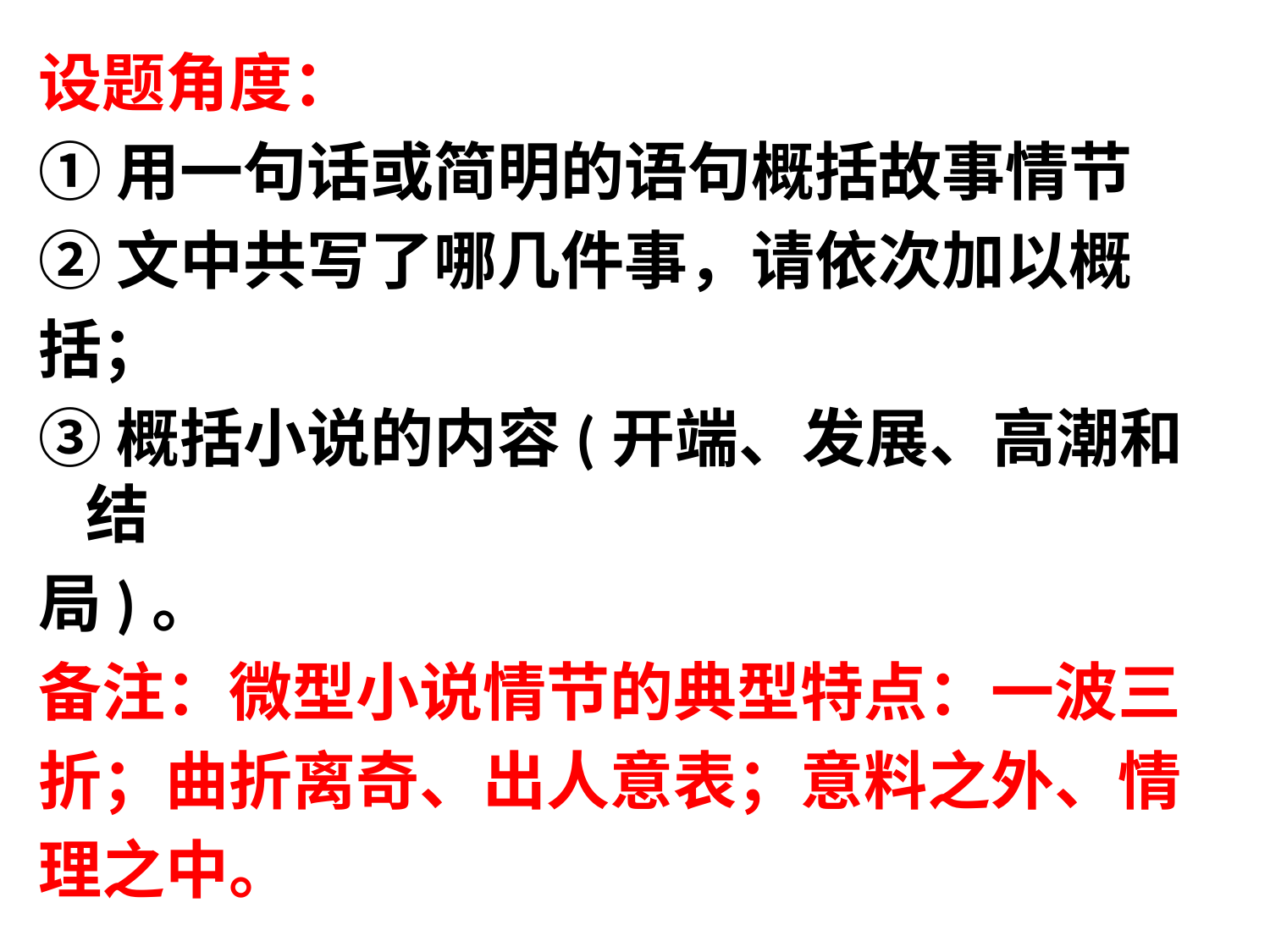

设题角度：
①用一句话或简明的语句概括故事情节
②文中共写了哪几件事，请依次加以概
括；
③概括小说的内容(开端、发展、高潮和结
局)。
备注：微型小说情节的典型特点：一波三
折；曲折离奇、出人意表；意料之外、情
理之中。